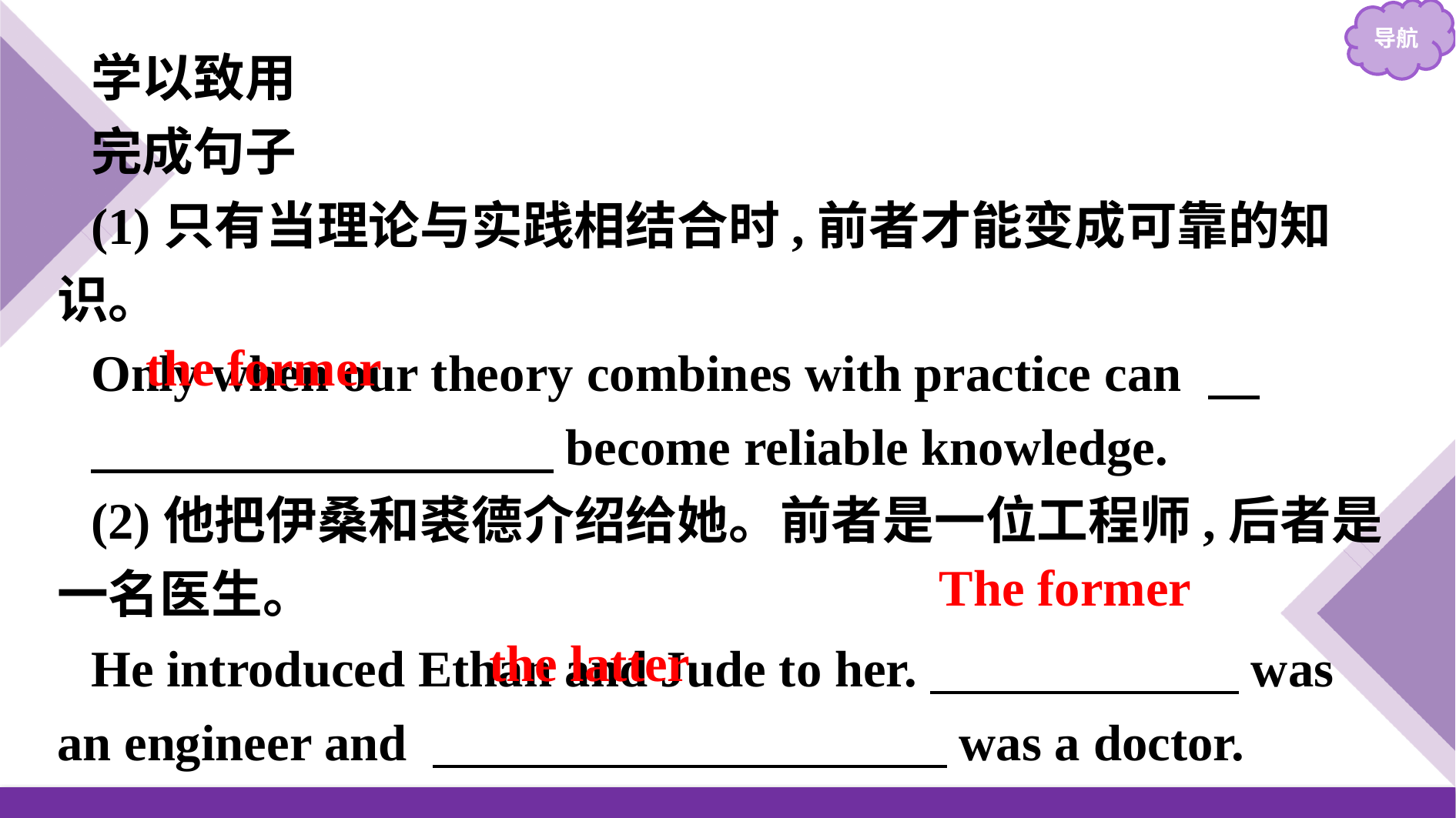

学以致用
完成句子
(1)只有当理论与实践相结合时,前者才能变成可靠的知识。
Only when our theory combines with practice can
　　　　　　　　　become reliable knowledge.
(2)他把伊桑和裘德介绍给她。前者是一位工程师,后者是一名医生。
He introduced Ethan and Jude to her.　　　　　　was an engineer and 　　　　　　　　　　was a doctor.
the former
The former
the latter